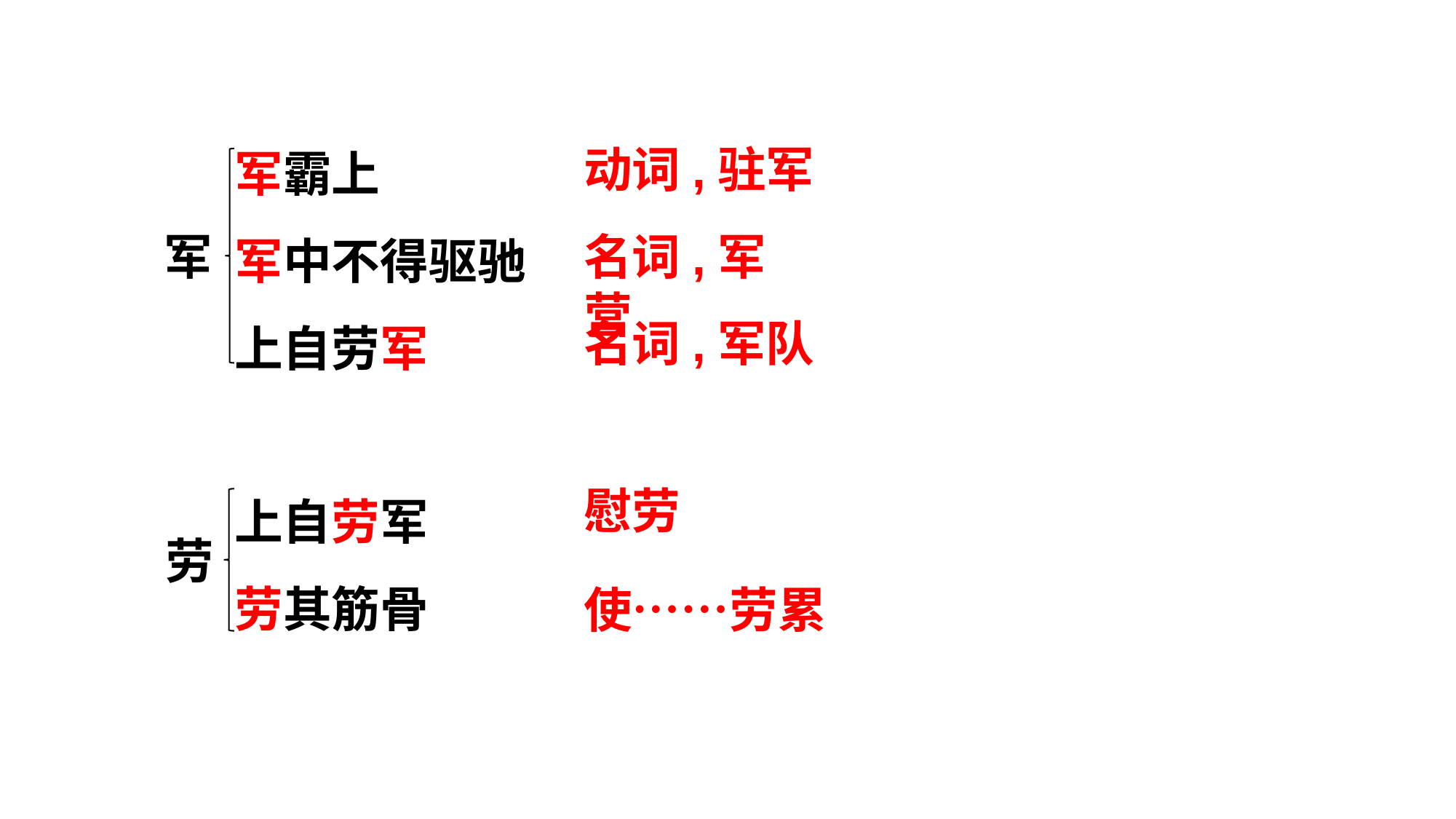

军霸上
军中不得驱驰
上自劳军
动词,驻军

军
名词,军营
名词,军队
上自劳军
劳其筋骨
慰劳

劳
使……劳累